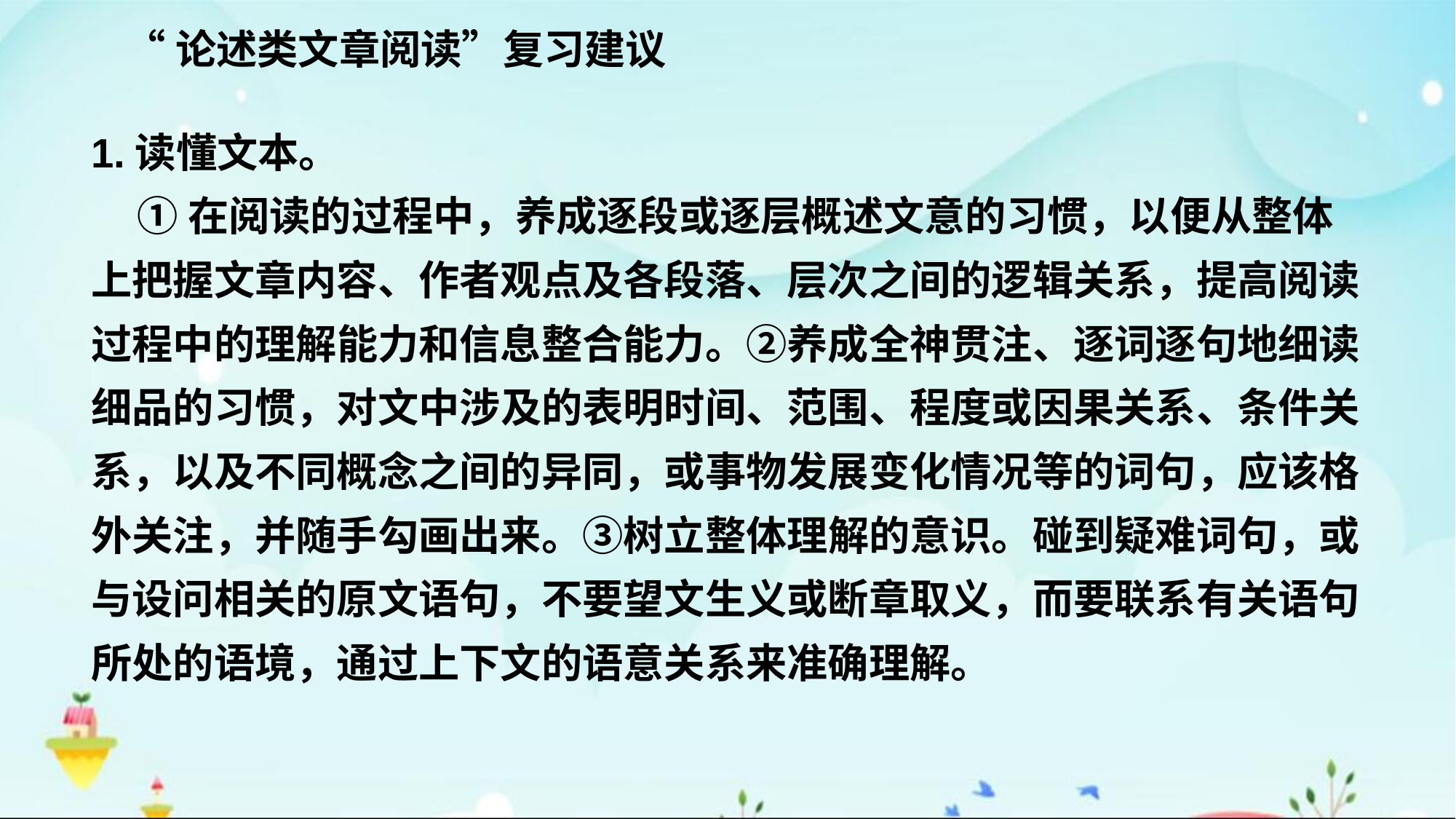

“论述类文章阅读”复习建议
1.读懂文本。
    ①在阅读的过程中，养成逐段或逐层概述文意的习惯，以便从整体上把握文章内容、作者观点及各段落、层次之间的逻辑关系，提高阅读过程中的理解能力和信息整合能力。②养成全神贯注、逐词逐句地细读细品的习惯，对文中涉及的表明时间、范围、程度或因果关系、条件关系，以及不同概念之间的异同，或事物发展变化情况等的词句，应该格外关注，并随手勾画出来。③树立整体理解的意识。碰到疑难词句，或与设问相关的原文语句，不要望文生义或断章取义，而要联系有关语句所处的语境，通过上下文的语意关系来准确理解。
39